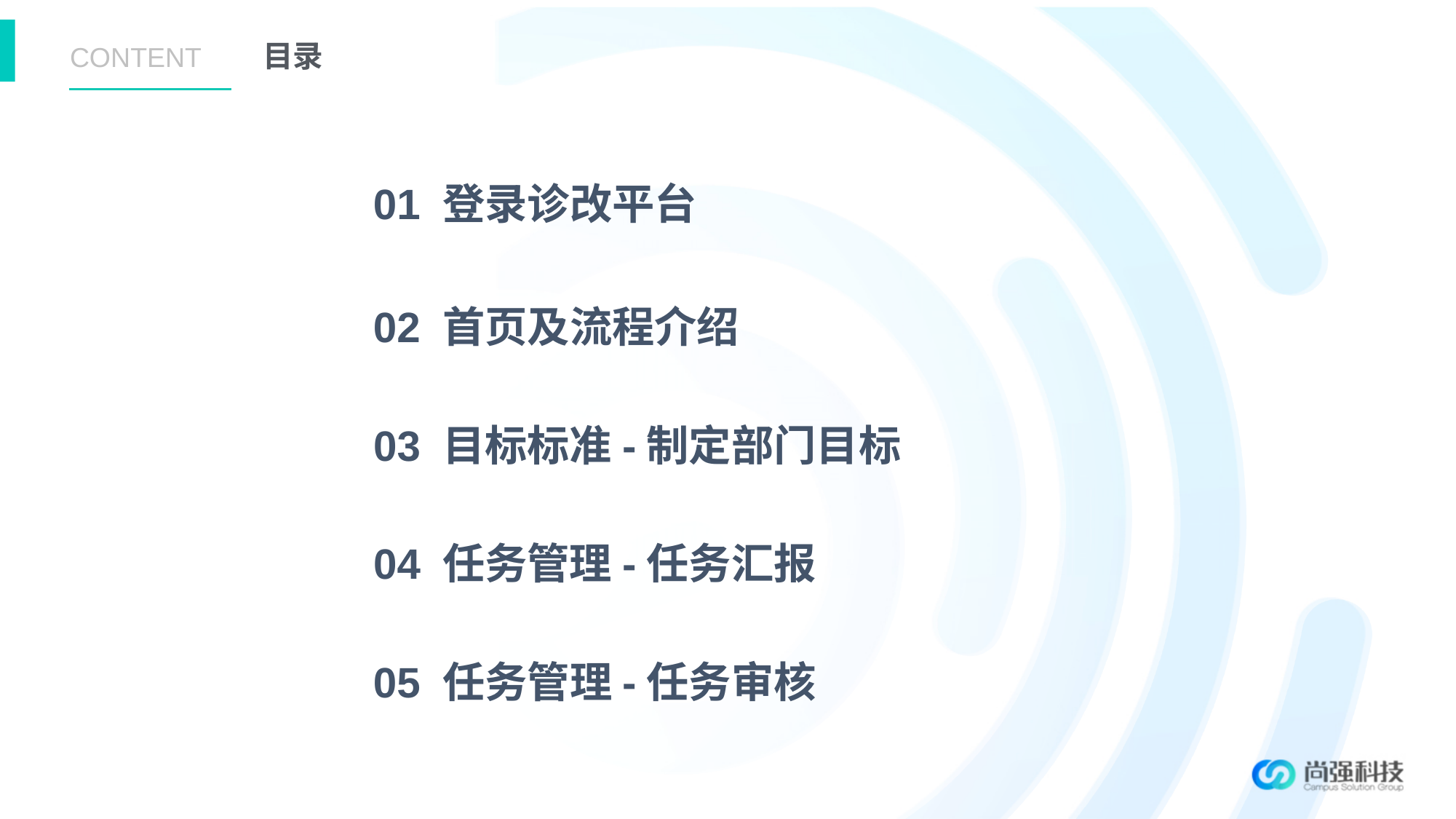

CONTENT
目录

01 登录诊改平台
02 首页及流程介绍
03 目标标准-制定部门目标
04 任务管理-任务汇报
05 任务管理-任务审核